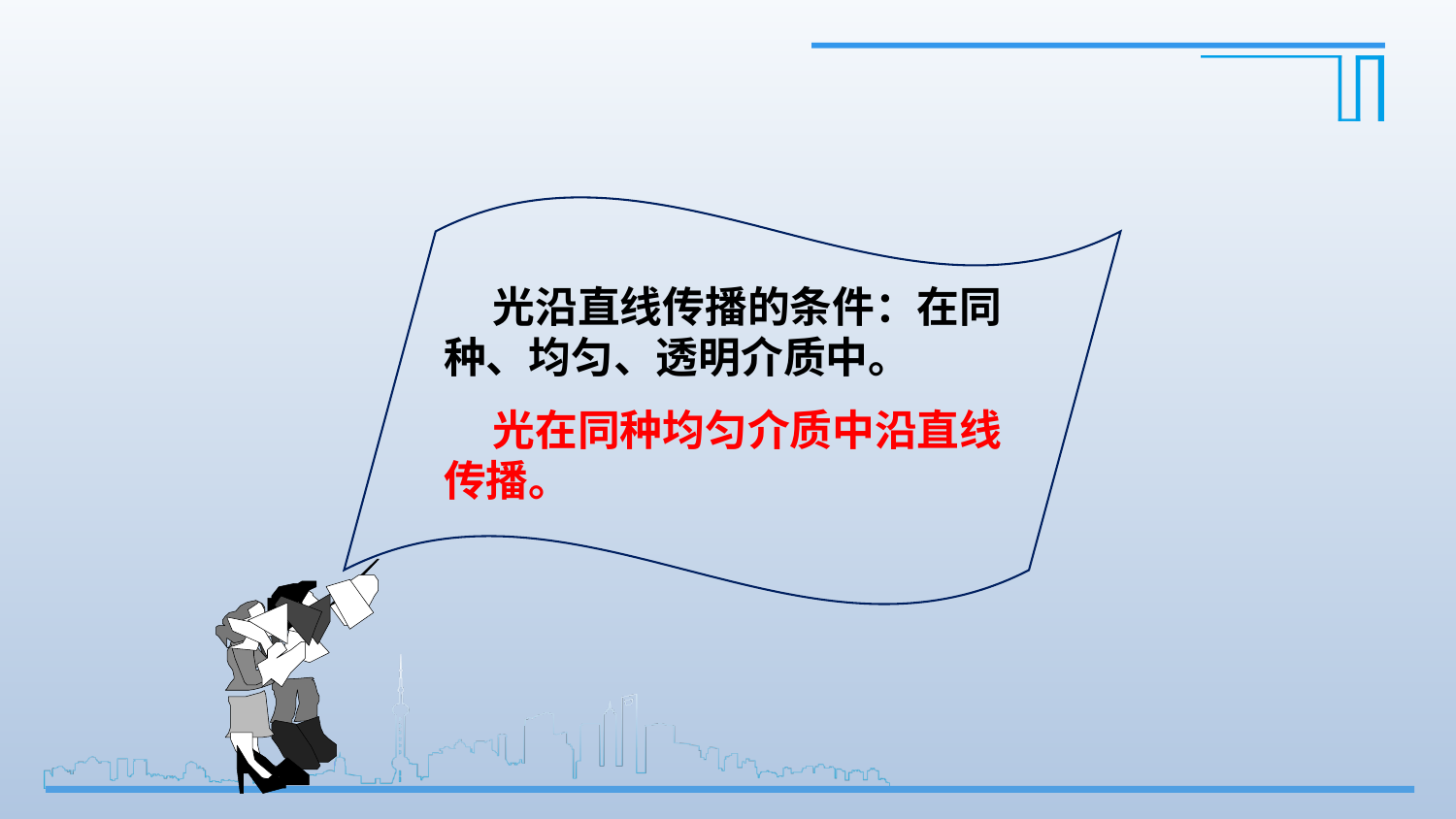

光沿直线传播的条件：在同种、均匀、透明介质中。
    光在同种均匀介质中沿直线传播。